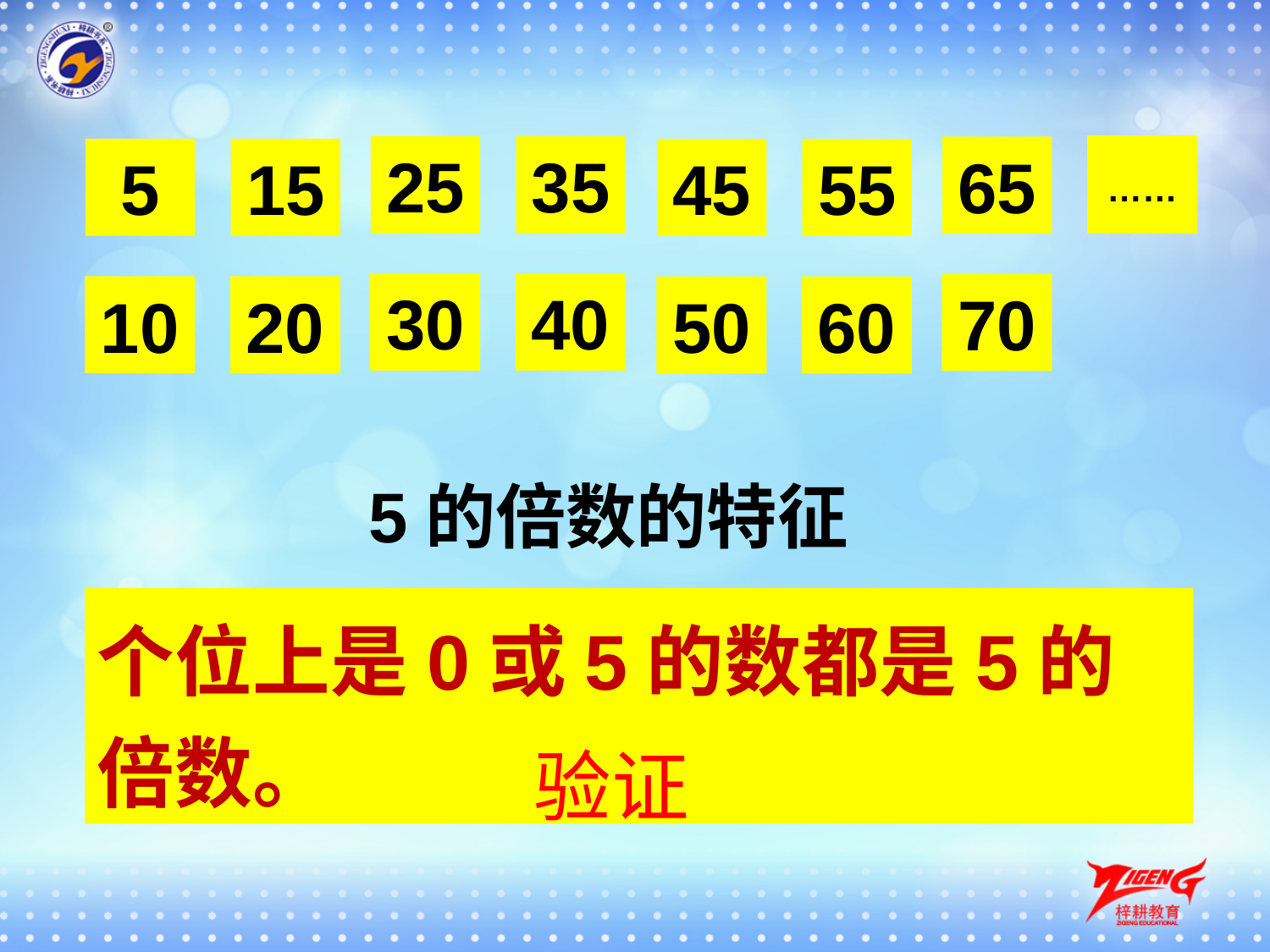

……
25
35
65
5
15
45
55
30
40
70
10
20
50
60
5的倍数的特征
个位上是0或5的数都是5的倍数。
验证